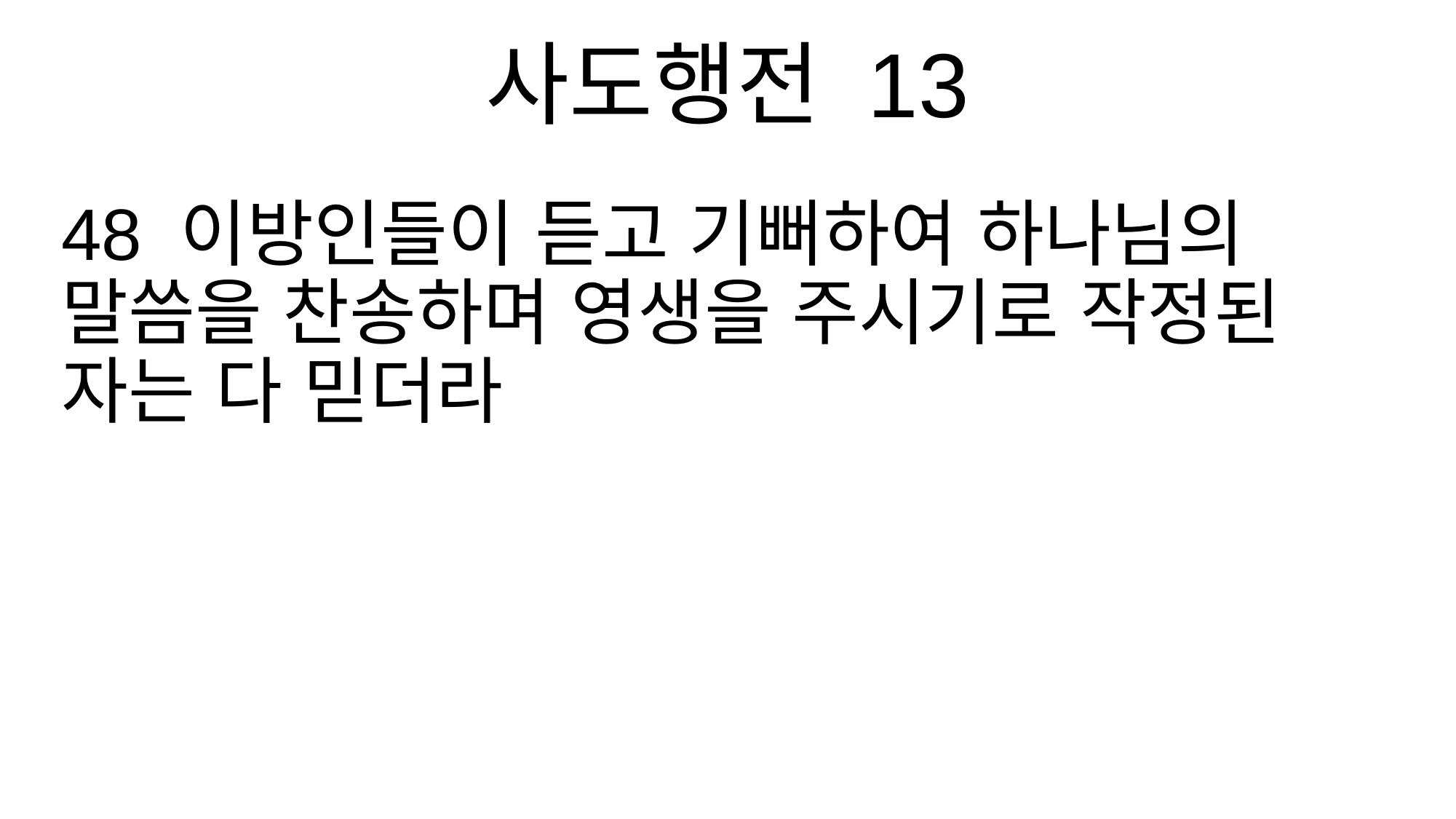

사도행전 13
48 이방인들이 듣고 기뻐하여 하나님의 말씀을 찬송하며 영생을 주시기로 작정된 자는 다 믿더라